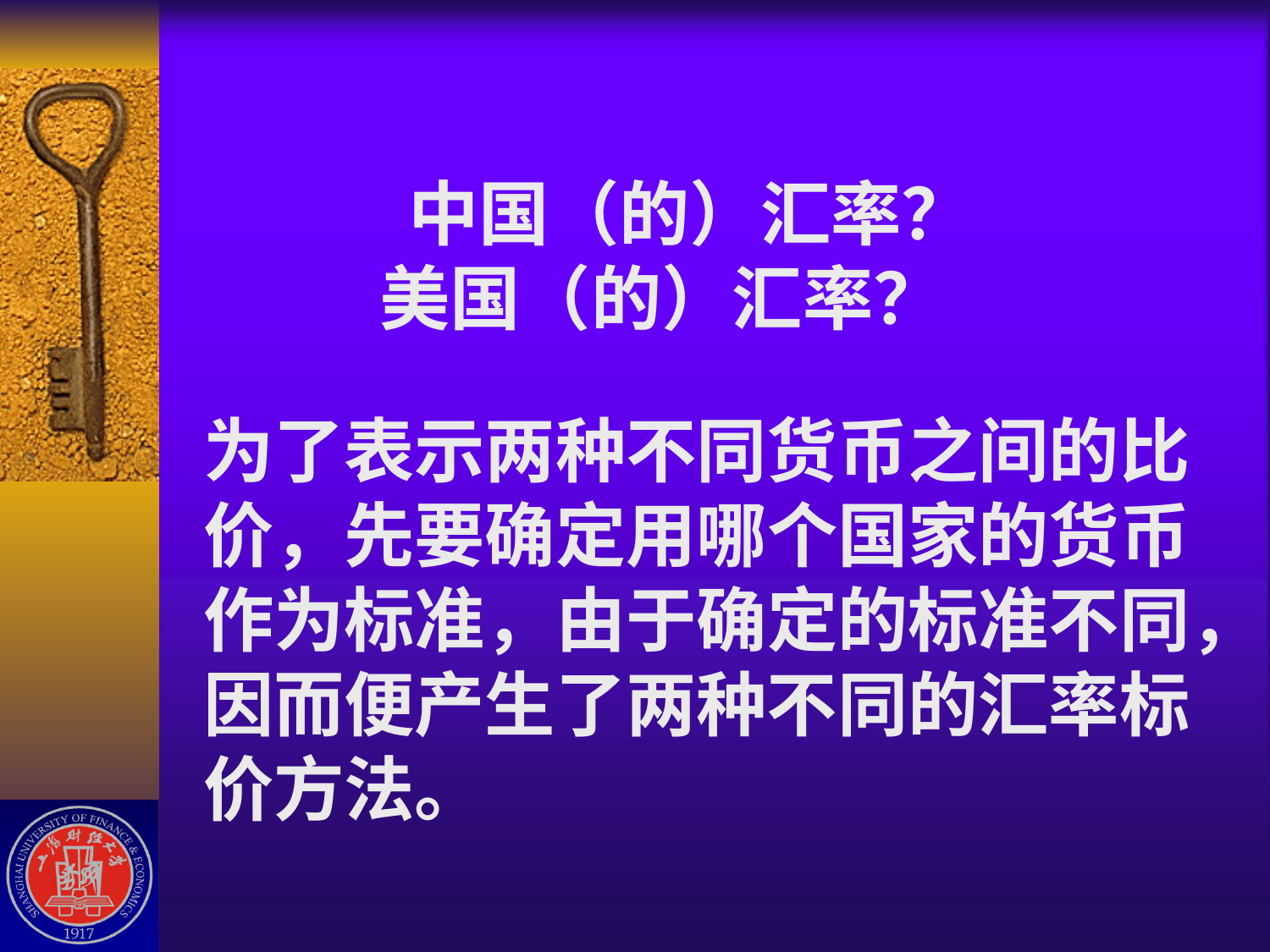

# 中国（的）汇率？ 美国（的）汇率？ 为了表示两种不同货币之间的比价，先要确定用哪个国家的货币作为标准，由于确定的标准不同，因而便产生了两种不同的汇率标价方法。